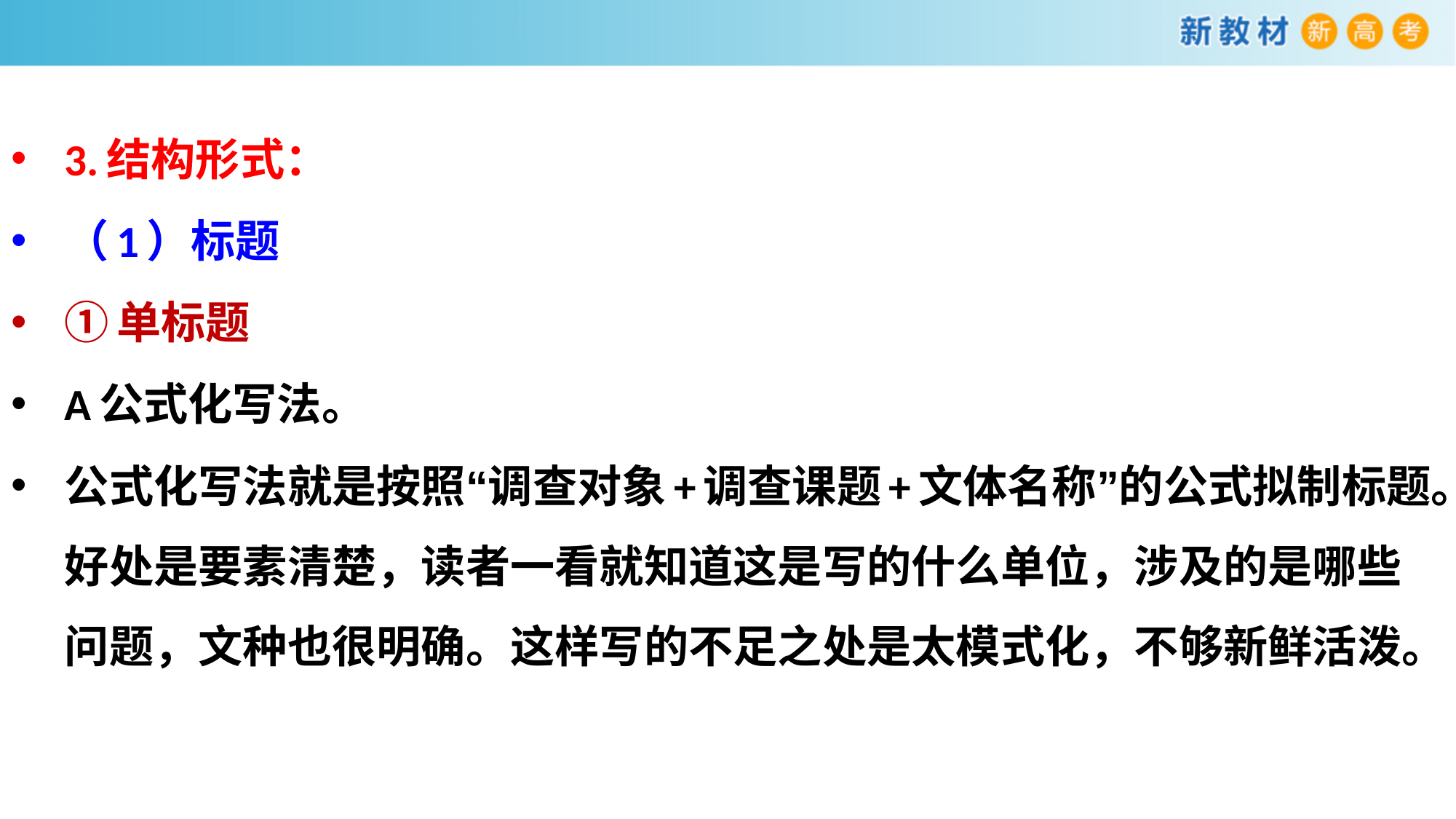

3.结构形式：
（1）标题
①单标题
A公式化写法。
公式化写法就是按照“调查对象+调查课题+文体名称”的公式拟制标题。好处是要素清楚，读者一看就知道这是写的什么单位，涉及的是哪些问题，文种也很明确。这样写的不足之处是太模式化，不够新鲜活泼。